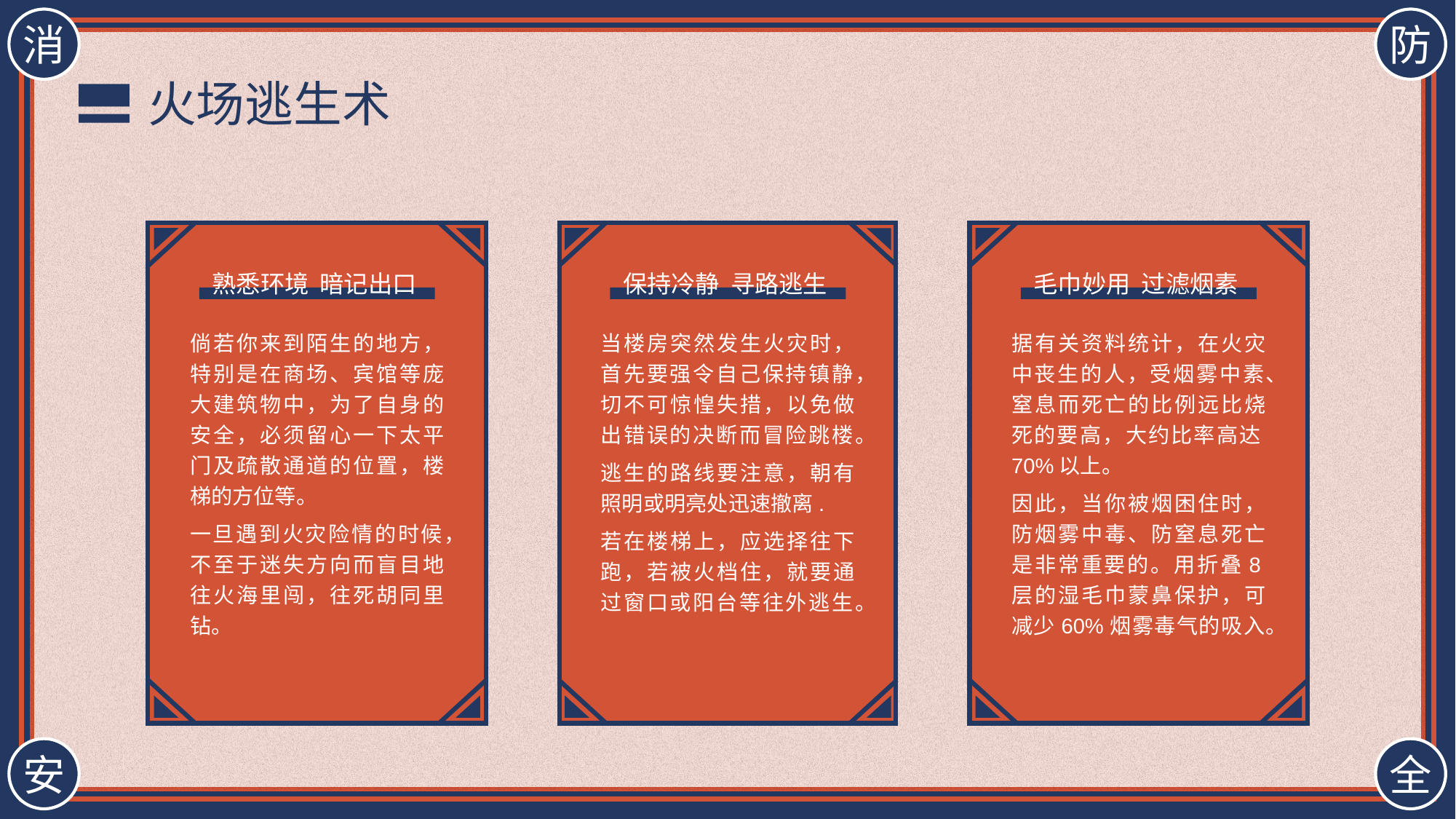

火场逃生术

熟悉环境  暗记出口
保持冷静  寻路逃生
毛巾妙用  过滤烟素

当楼房突然发生火灾时，首先要强令自己保持镇静，切不可惊惶失措，以免做出错误的决断而冒险跳楼。
逃生的路线要注意，朝有照明或明亮处迅速撤离.
若在楼梯上，应选择往下跑，若被火档住，就要通过窗口或阳台等往外逃生。
据有关资料统计，在火灾中丧生的人，受烟雾中素、窒息而死亡的比例远比烧死的要高，大约比率高达70%以上。
因此，当你被烟困住时，防烟雾中毒、防窒息死亡是非常重要的。用折叠8层的湿毛巾蒙鼻保护，可减少60%烟雾毒气的吸入。
倘若你来到陌生的地方，特别是在商场、宾馆等庞大建筑物中，为了自身的安全，必须留心一下太平门及疏散通道的位置，楼梯的方位等。
一旦遇到火灾险情的时候，不至于迷失方向而盲目地往火海里闯，往死胡同里钻。